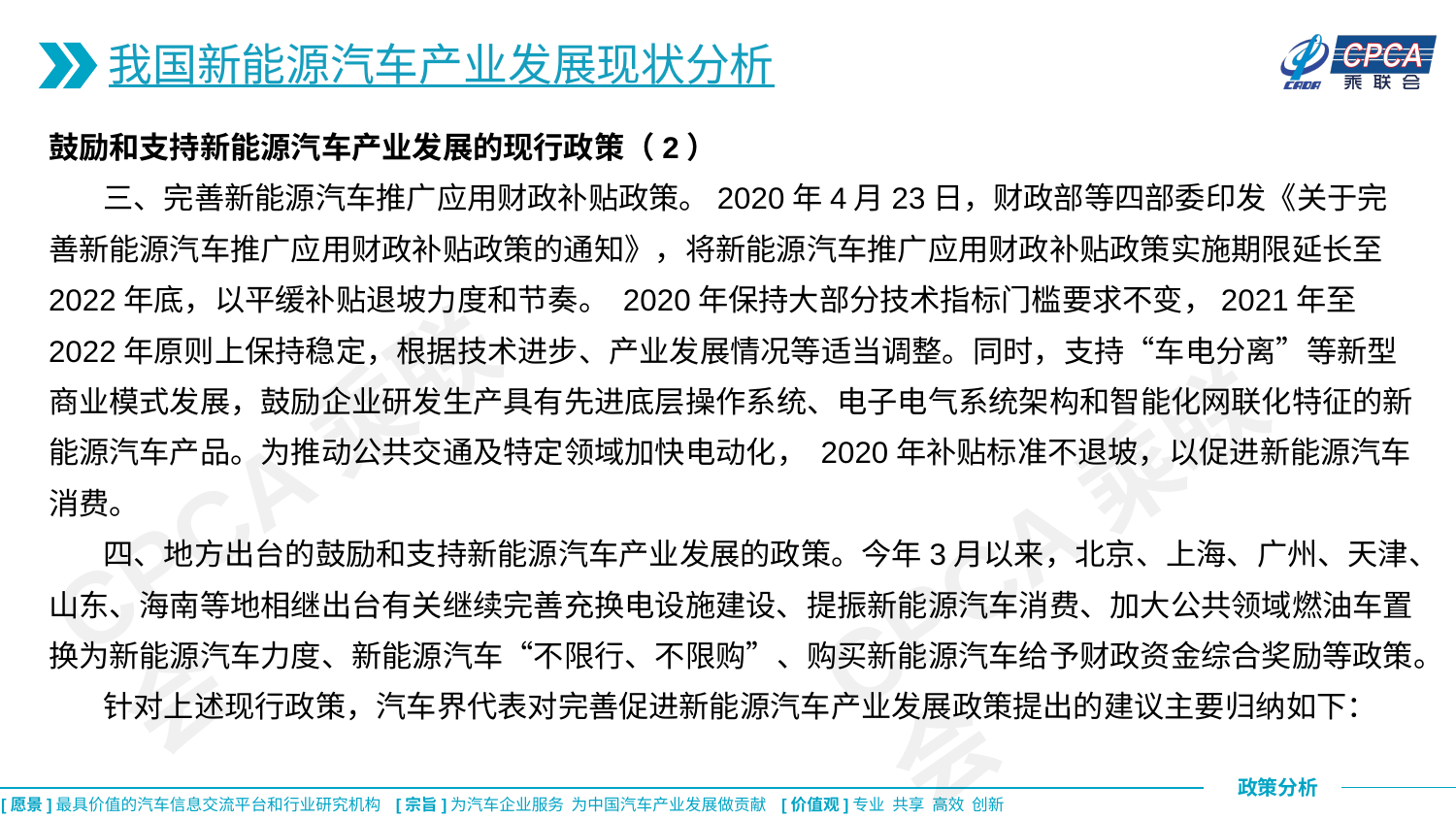

我国新能源汽车产业发展现状分析
鼓励和支持新能源汽车产业发展的现行政策（2）
       三、完善新能源汽车推广应用财政补贴政策。2020年4月23日，财政部等四部委印发《关于完善新能源汽车推广应用财政补贴政策的通知》，将新能源汽车推广应用财政补贴政策实施期限延长至2022年底，以平缓补贴退坡力度和节奏。 2020年保持大部分技术指标门槛要求不变，2021年至2022年原则上保持稳定，根据技术进步、产业发展情况等适当调整。同时，支持“车电分离”等新型商业模式发展，鼓励企业研发生产具有先进底层操作系统、电子电气系统架构和智能化网联化特征的新能源汽车产品。为推动公共交通及特定领域加快电动化， 2020年补贴标准不退坡，以促进新能源汽车消费。
       四、地方出台的鼓励和支持新能源汽车产业发展的政策。今年3月以来，北京、上海、广州、天津、山东、海南等地相继出台有关继续完善充换电设施建设、提振新能源汽车消费、加大公共领域燃油车置换为新能源汽车力度、新能源汽车“不限行、不限购”、购买新能源汽车给予财政资金综合奖励等政策。
       针对上述现行政策，汽车界代表对完善促进新能源汽车产业发展政策提出的建议主要归纳如下：
CPCA乘联会
CPCA乘联会